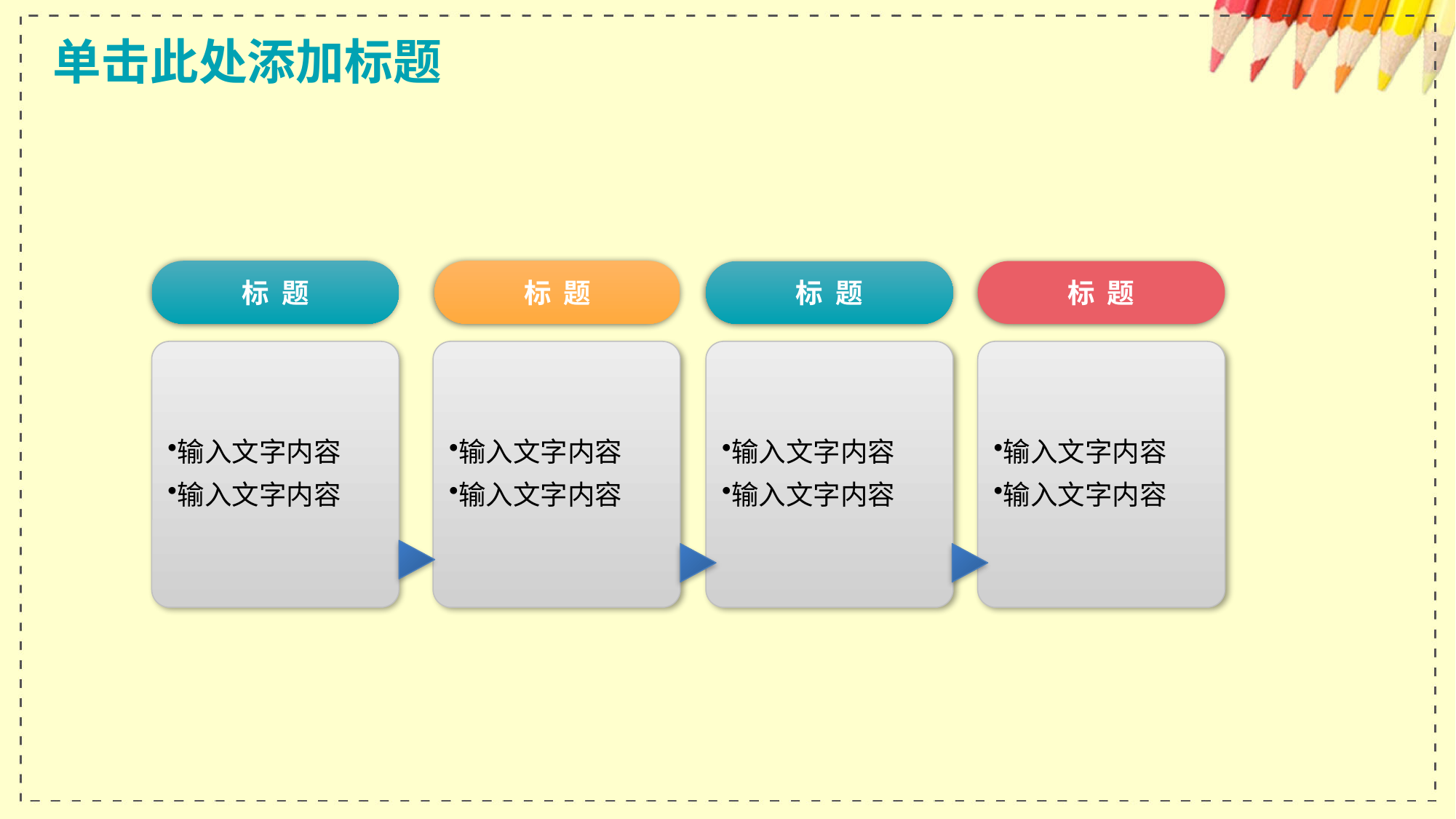

# 单击此处添加标题
标  题
输入文字内容
输入文字内容
标  题
输入文字内容
输入文字内容
标  题
输入文字内容
输入文字内容
标  题
输入文字内容
输入文字内容